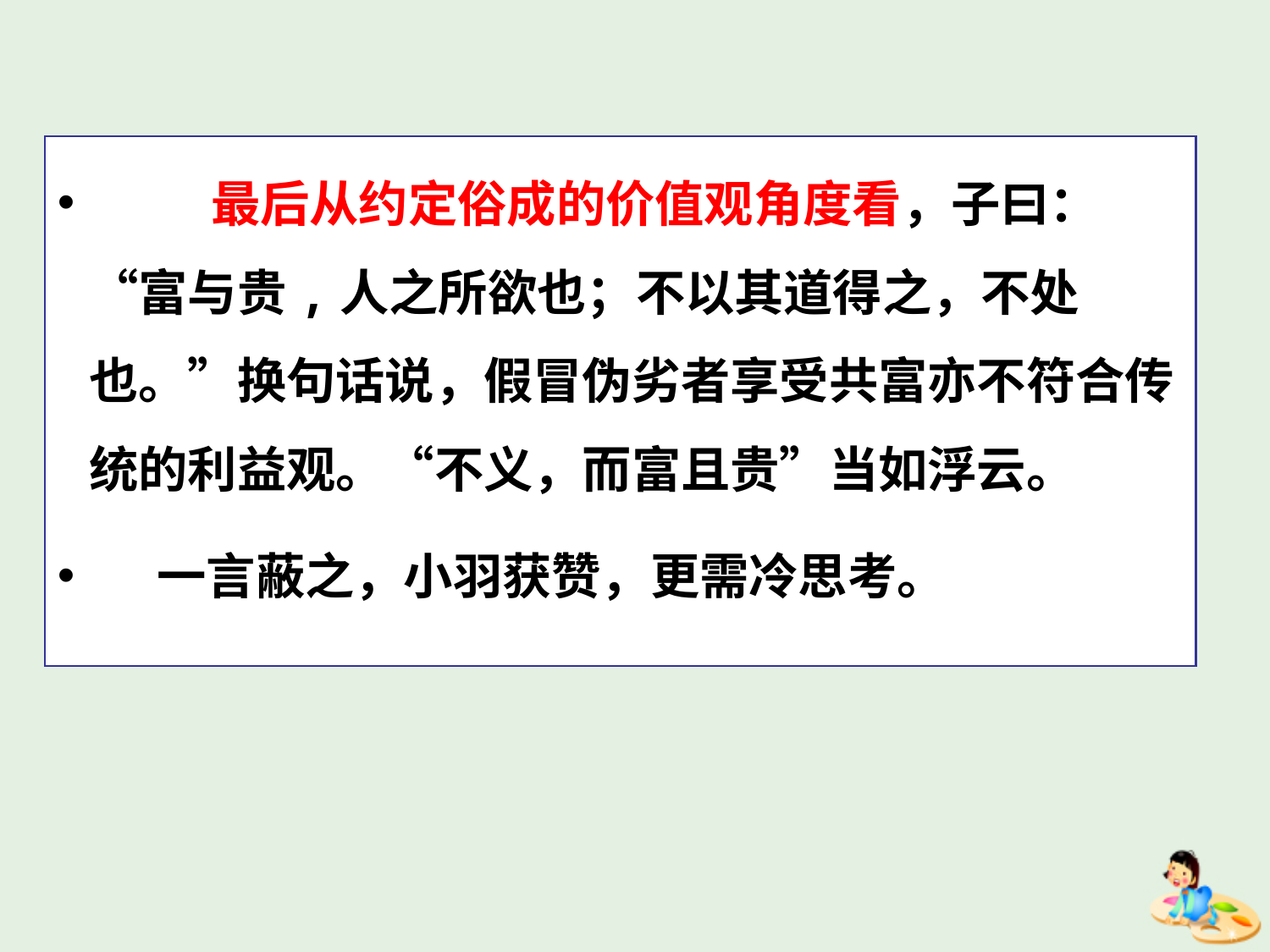

最后从约定俗成的价值观角度看，子曰：“富与贵,人之所欲也；不以其道得之，不处也。”换句话说，假冒伪劣者享受共富亦不符合传统的利益观。“不义，而富且贵”当如浮云。
     一言蔽之，小羽获赞，更需冷思考。